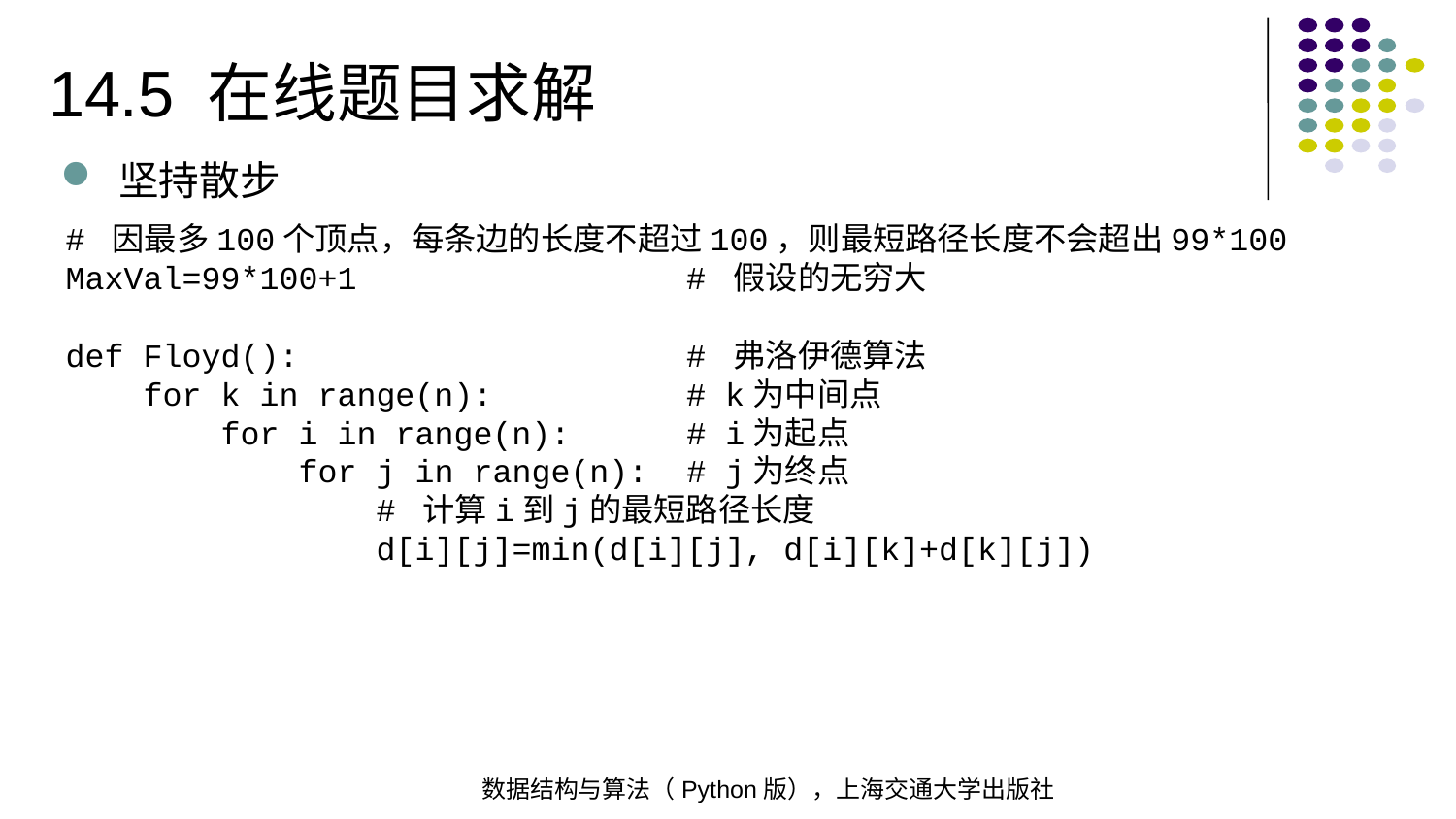

14.5 在线题目求解
坚持散步
# 因最多100个顶点，每条边的长度不超过100，则最短路径长度不会超出99*100
MaxVal=99*100+1                 # 假设的无穷大

def Floyd():                    # 弗洛伊德算法
    for k in range(n):          # k为中间点
        for i in range(n):      # i为起点
            for j in range(n):  # j为终点
                # 计算i到j的最短路径长度
                d[i][j]=min(d[i][j], d[i][k]+d[k][j])